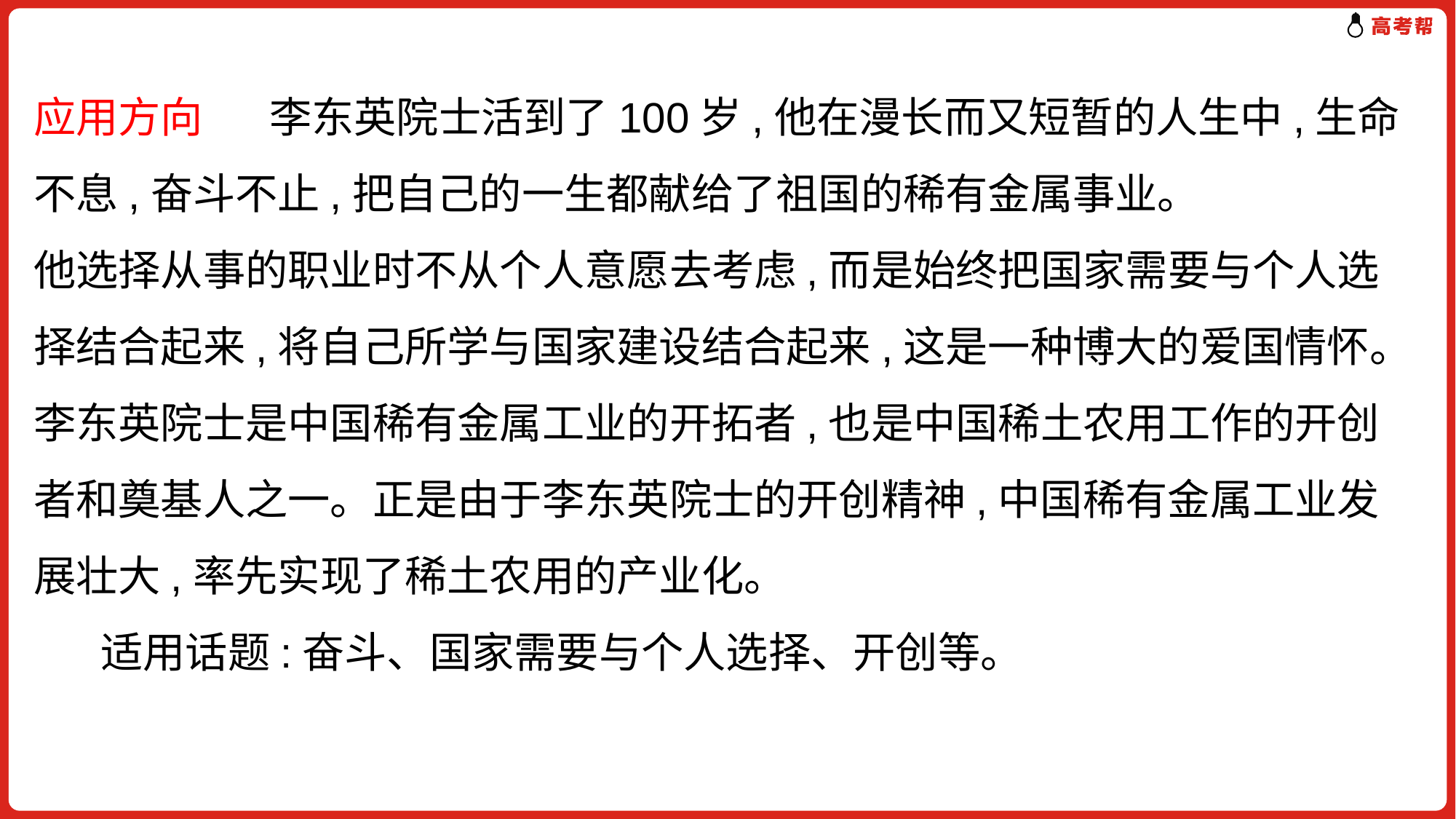

应用方向       李东英院士活到了100岁,他在漫长而又短暂的人生中,生命不息,奋斗不止,把自己的一生都献给了祖国的稀有金属事业。
他选择从事的职业时不从个人意愿去考虑,而是始终把国家需要与个人选择结合起来,将自己所学与国家建设结合起来,这是一种博大的爱国情怀。
李东英院士是中国稀有金属工业的开拓者,也是中国稀土农用工作的开创者和奠基人之一。正是由于李东英院士的开创精神,中国稀有金属工业发展壮大,率先实现了稀土农用的产业化。
      适用话题:奋斗、国家需要与个人选择、开创等。